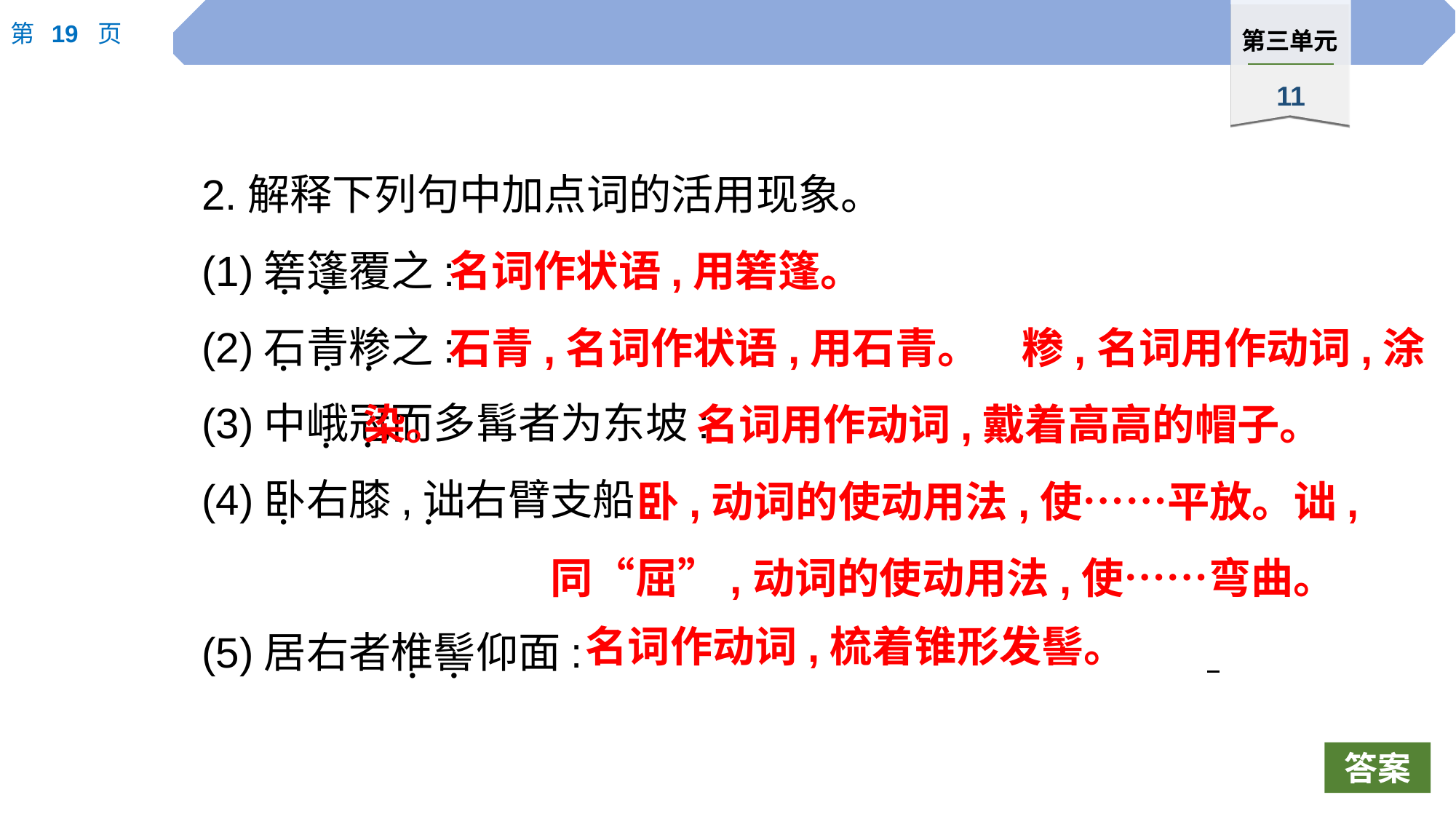

2.解释下列句中加点词的活用现象。
(1)箬篷覆之:
(2)石青糁之:
(3)中峨冠而多髯者为东坡:
(4)卧右膝,诎右臂支船:

(5)居右者椎髻仰面:
名词作状语,用箬篷。
 ·
 ·
石青,名词作状语,用石青。　糁,名词用作动词,涂染。
 ·
 ·
 ·
名词用作动词,戴着高高的帽子。
 ·
 ·
卧,动词的使动用法,使……平放。诎,同“屈”,动词的使动用法,使……弯曲。
 ·
 ·
名词作动词,梳着锥形发髻。
 ·
 ·
答案